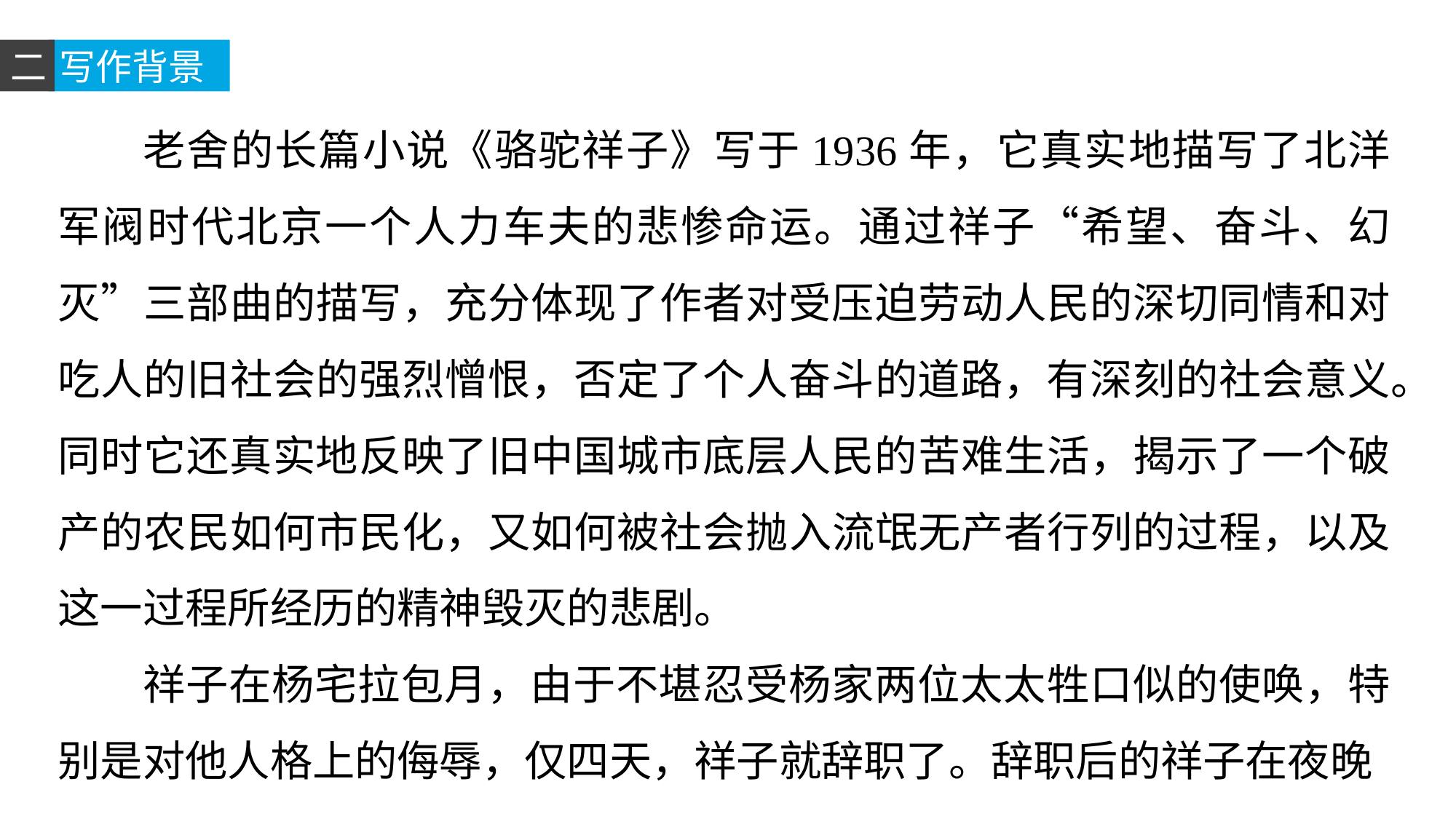

二
写作背景
老舍的长篇小说《骆驼祥子》写于1936年，它真实地描写了北洋军阀时代北京一个人力车夫的悲惨命运。通过祥子“希望、奋斗、幻灭”三部曲的描写，充分体现了作者对受压迫劳动人民的深切同情和对吃人的旧社会的强烈憎恨，否定了个人奋斗的道路，有深刻的社会意义。同时它还真实地反映了旧中国城市底层人民的苦难生活，揭示了一个破产的农民如何市民化，又如何被社会抛入流氓无产者行列的过程，以及这一过程所经历的精神毁灭的悲剧。
祥子在杨宅拉包月，由于不堪忍受杨家两位太太牲口似的使唤，特别是对他人格上的侮辱，仅四天，祥子就辞职了。辞职后的祥子在夜晚